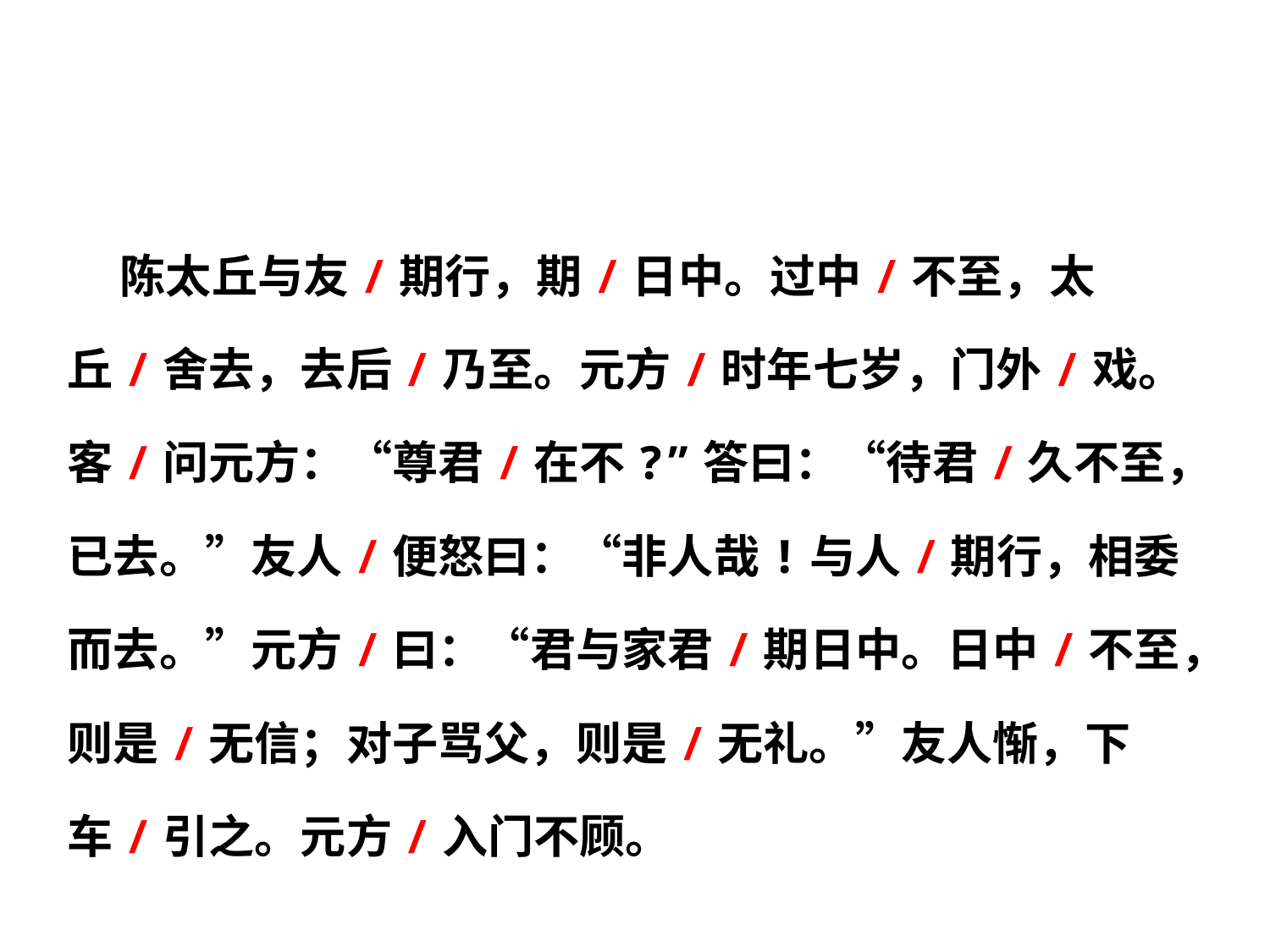

陈太丘与友/期行，期/日中。过中/不至，太丘/舍去，去后/乃至。元方/时年七岁，门外/戏。客/问元方：“尊君/在不?”答曰：“待君/久不至，已去。”友人/便怒曰：“非人哉!与人/期行，相委而去。”元方/曰：“君与家君/期日中。日中/不至，则是/无信；对子骂父，则是/无礼。”友人惭，下车/引之。元方/入门不顾。